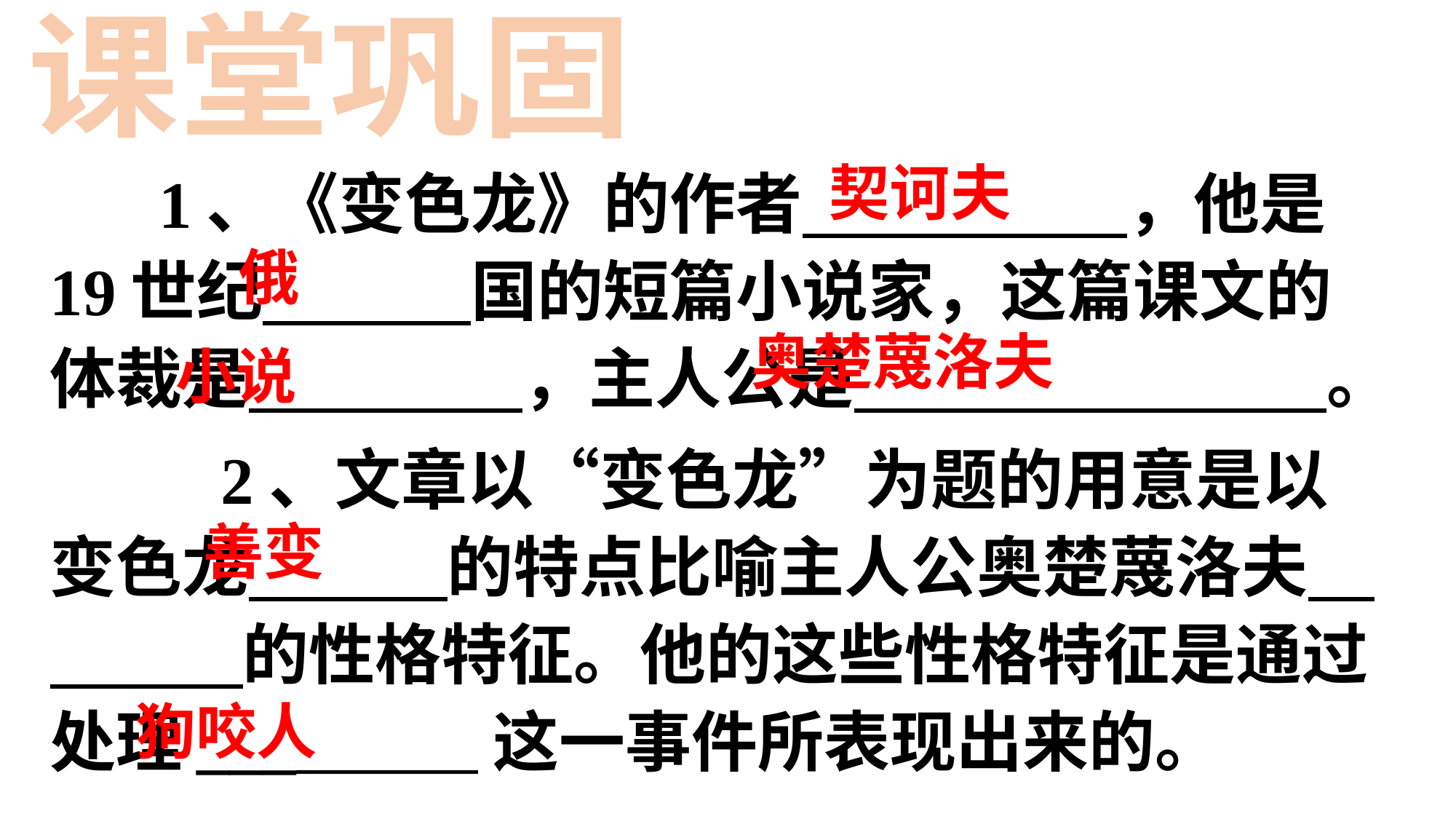

课堂巩固
            1、《变色龙》的作者　　　    　，他是19世纪　     　国的短篇小说家，这篇课文的体裁是　　     　，主人公是　　　　　     　。
            2、文章以“变色龙”为题的用意是以变色龙　　　的特点比喻主人公奥楚蔑洛夫　　    　的性格特征。他的这些性格特征是通过处理___           这一事件所表现出来的。
契诃夫
俄
奥楚蔑洛夫
小说
善变
狗咬人